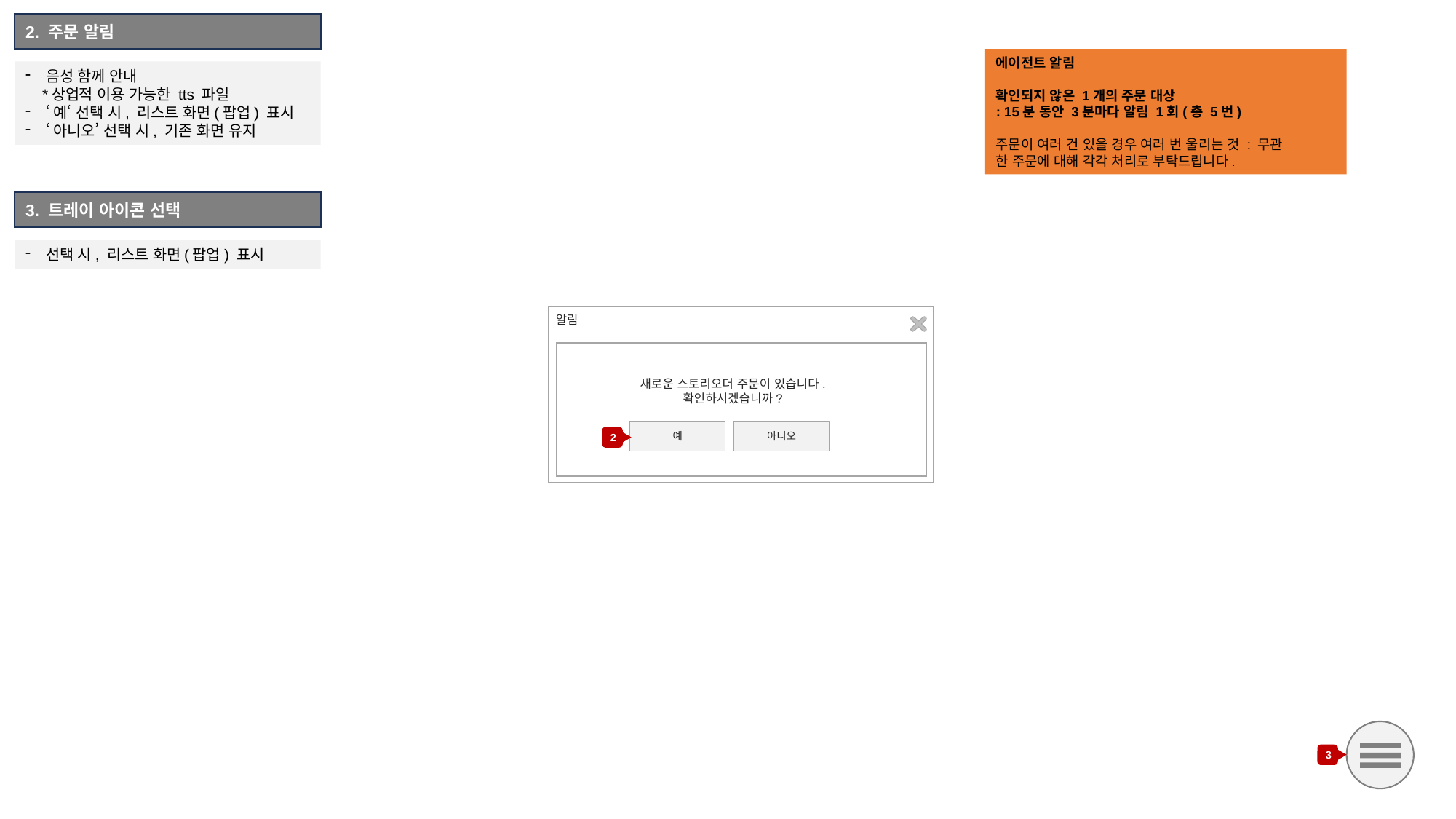

2. 주문 알림
에이전트 알림

확인되지 않은 1개의 주문 대상
: 15분 동안 3분마다 알림 1회(총 5번)

주문이 여러 건 있을 경우 여러 번 울리는 것 : 무관
한 주문에 대해 각각 처리로 부탁드립니다.
음성 함께 안내
    *상업적 이용 가능한 tts 파일
‘예‘ 선택 시, 리스트 화면(팝업) 표시
‘아니오’ 선택 시, 기존 화면 유지
3. 트레이 아이콘 선택
선택 시, 리스트 화면(팝업) 표시

알림

새로운 스토리오더 주문이 있습니다.
확인하시겠습니까?
아니오
예
2

3